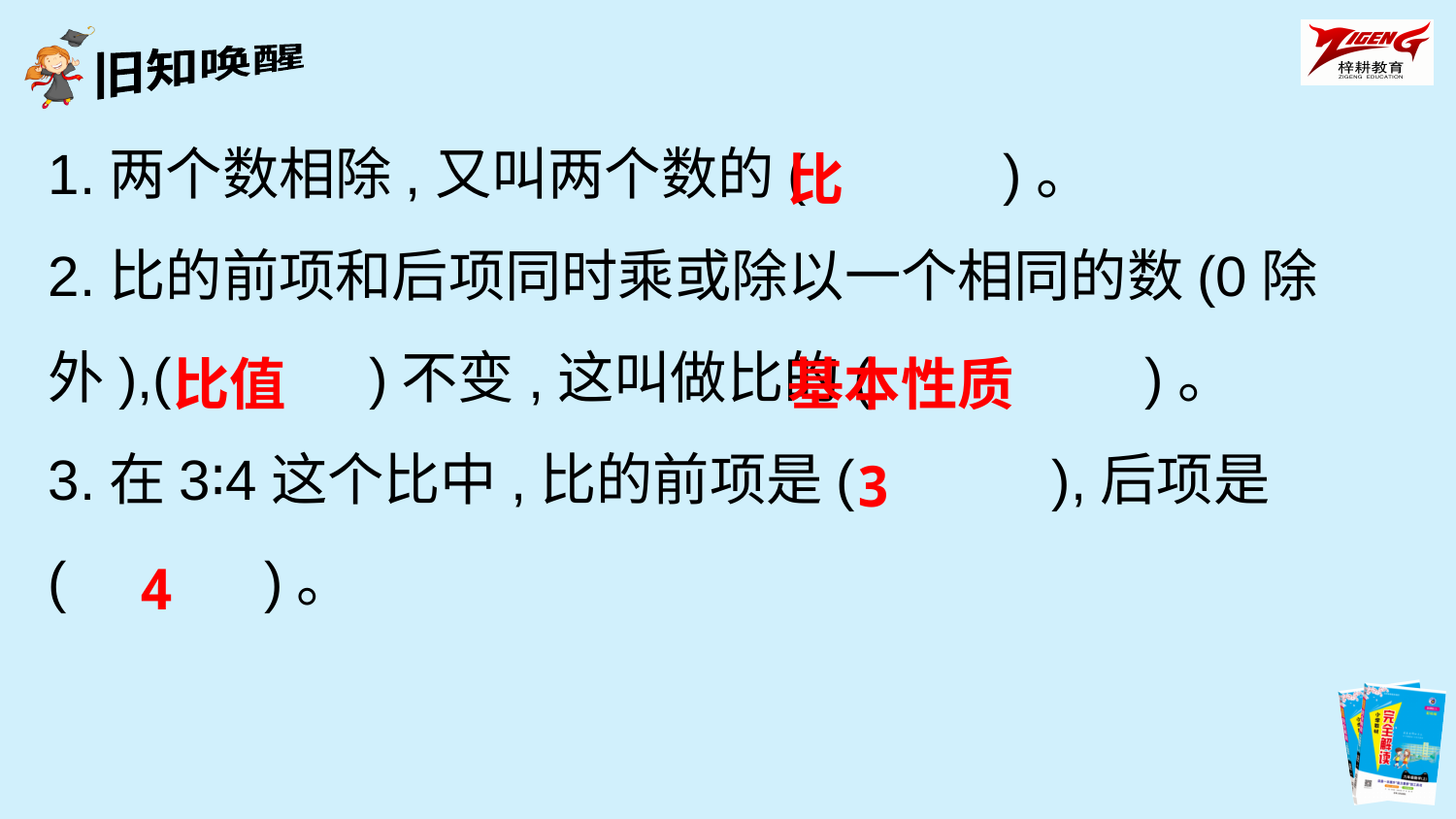

1.两个数相除,又叫两个数的(　　　)。
2.比的前项和后项同时乘或除以一个相同的数(0除外),(　　　)不变,这叫做比的(　　　      )。
3.在3∶4这个比中,比的前项是(　　　),后项是(　　　)。
比
比值
基本性质
3
4